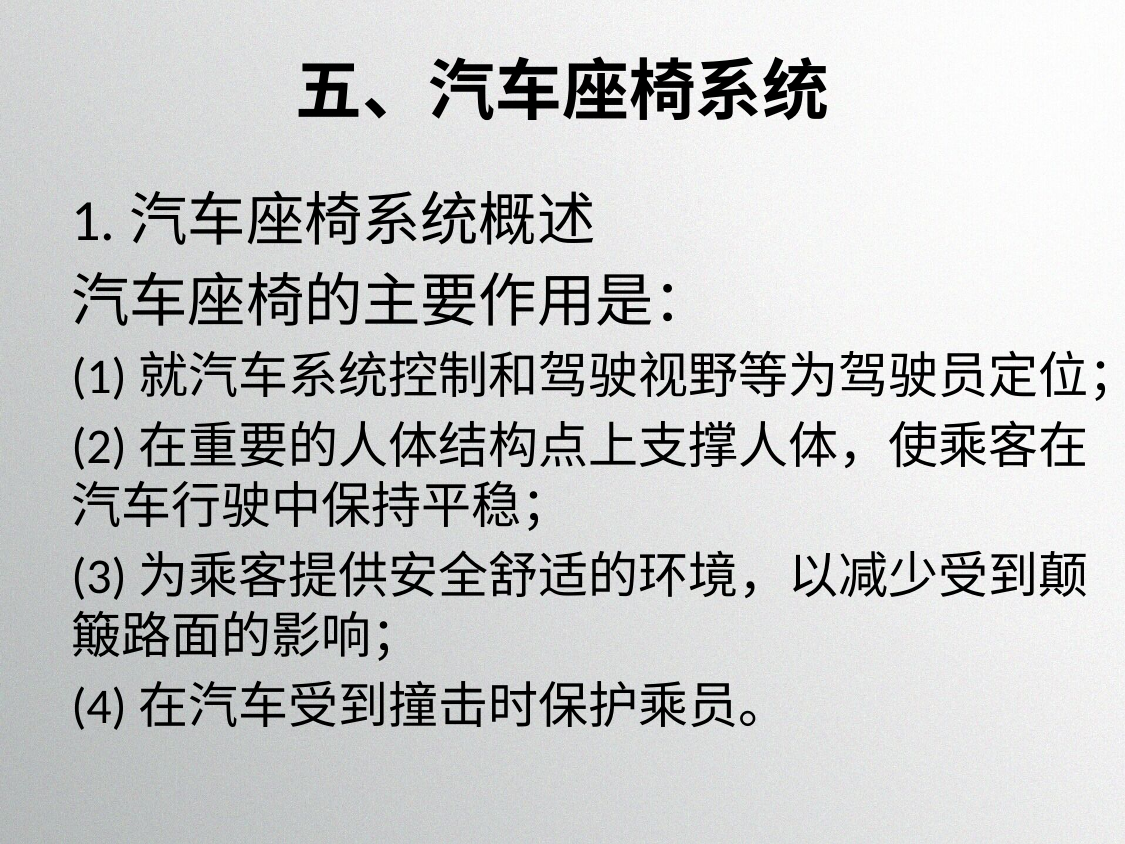

# 五、汽车座椅系统
1.汽车座椅系统概述
汽车座椅的主要作用是：
(1)就汽车系统控制和驾驶视野等为驾驶员定位；
(2)在重要的人体结构点上支撑人体，使乘客在汽车行驶中保持平稳；
(3)为乘客提供安全舒适的环境，以减少受到颠簸路面的影响；
(4)在汽车受到撞击时保护乘员。